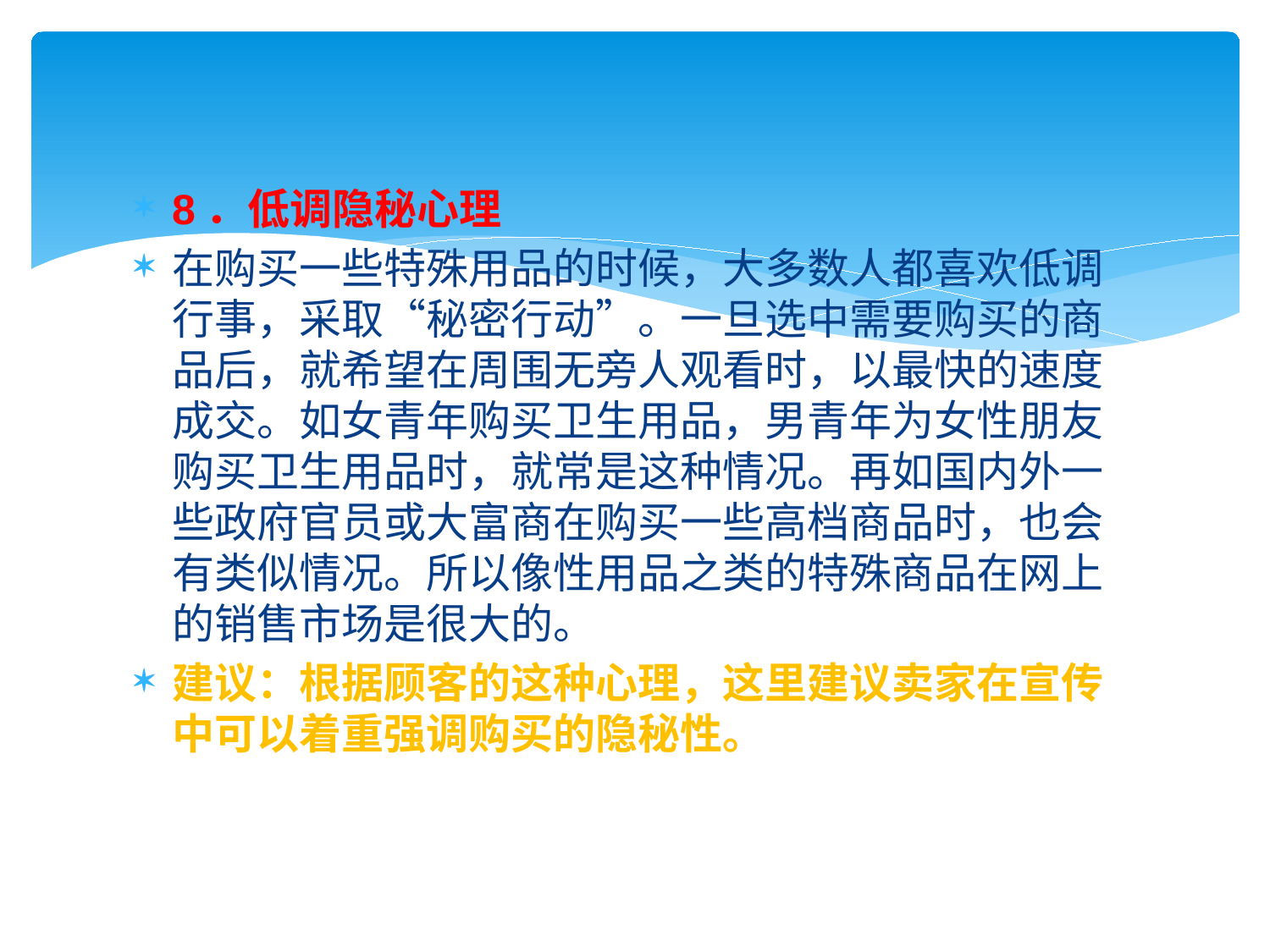

8．低调隐秘心理
在购买一些特殊用品的时候，大多数人都喜欢低调行事，采取“秘密行动”。一旦选中需要购买的商品后，就希望在周围无旁人观看时，以最快的速度成交。如女青年购买卫生用品，男青年为女性朋友购买卫生用品时，就常是这种情况。再如国内外一些政府官员或大富商在购买一些高档商品时，也会有类似情况。所以像性用品之类的特殊商品在网上的销售市场是很大的。
建议：根据顾客的这种心理，这里建议卖家在宣传中可以着重强调购买的隐秘性。